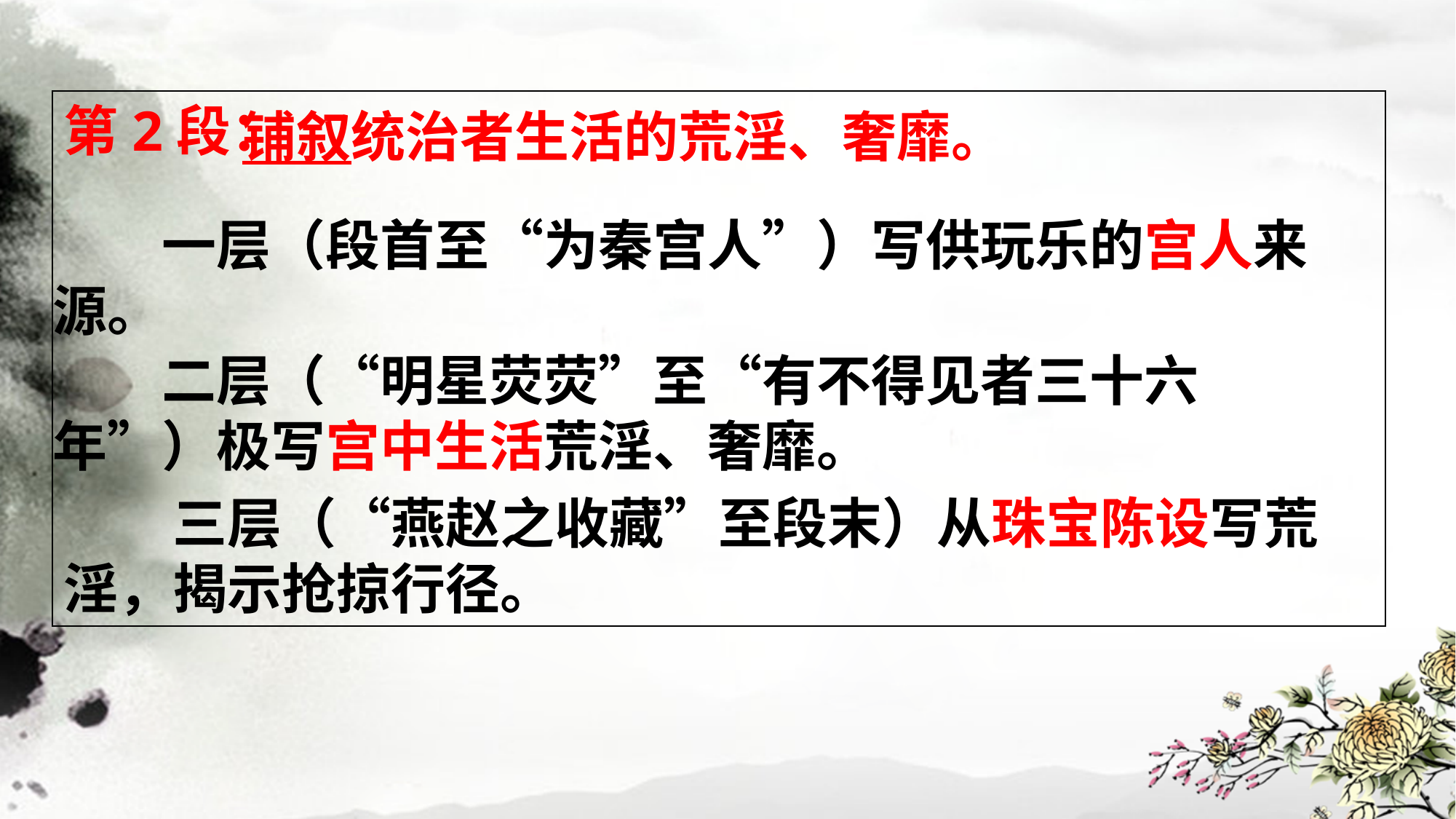

第2段：

铺叙统治者生活的荒淫、奢靡。
　　一层（段首至“为秦宫人”）写供玩乐的宫人来源。
　　二层（“明星荧荧”至“有不得见者三十六年”）极写宫中生活荒淫、奢靡。
　　三层（“燕赵之收藏”至段末）从珠宝陈设写荒淫，揭示抢掠行径。